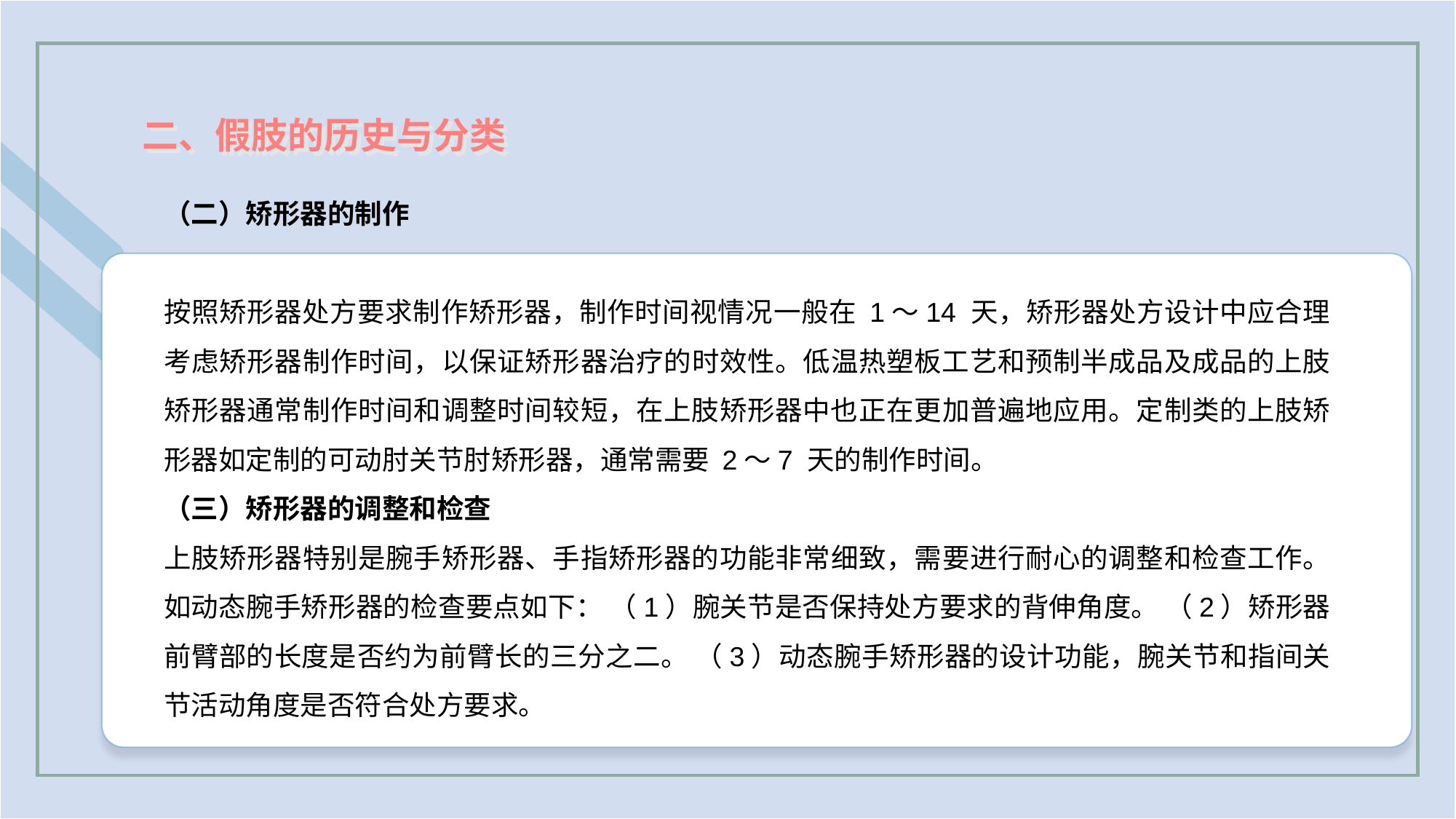

二、假肢的历史与分类
（二）矫形器的制作

按照矫形器处方要求制作矫形器，制作时间视情况一般在 1～14 天，矫形器处方设计中应合理考虑矫形器制作时间，以保证矫形器治疗的时效性。低温热塑板工艺和预制半成品及成品的上肢矫形器通常制作时间和调整时间较短，在上肢矫形器中也正在更加普遍地应用。定制类的上肢矫形器如定制的可动肘关节肘矫形器，通常需要 2～7 天的制作时间。
（三）矫形器的调整和检查
上肢矫形器特别是腕手矫形器、手指矫形器的功能非常细致，需要进行耐心的调整和检查工作。如动态腕手矫形器的检查要点如下： （1）腕关节是否保持处方要求的背伸角度。 （2）矫形器前臂部的长度是否约为前臂长的三分之二。 （3）动态腕手矫形器的设计功能，腕关节和指间关节活动角度是否符合处方要求。